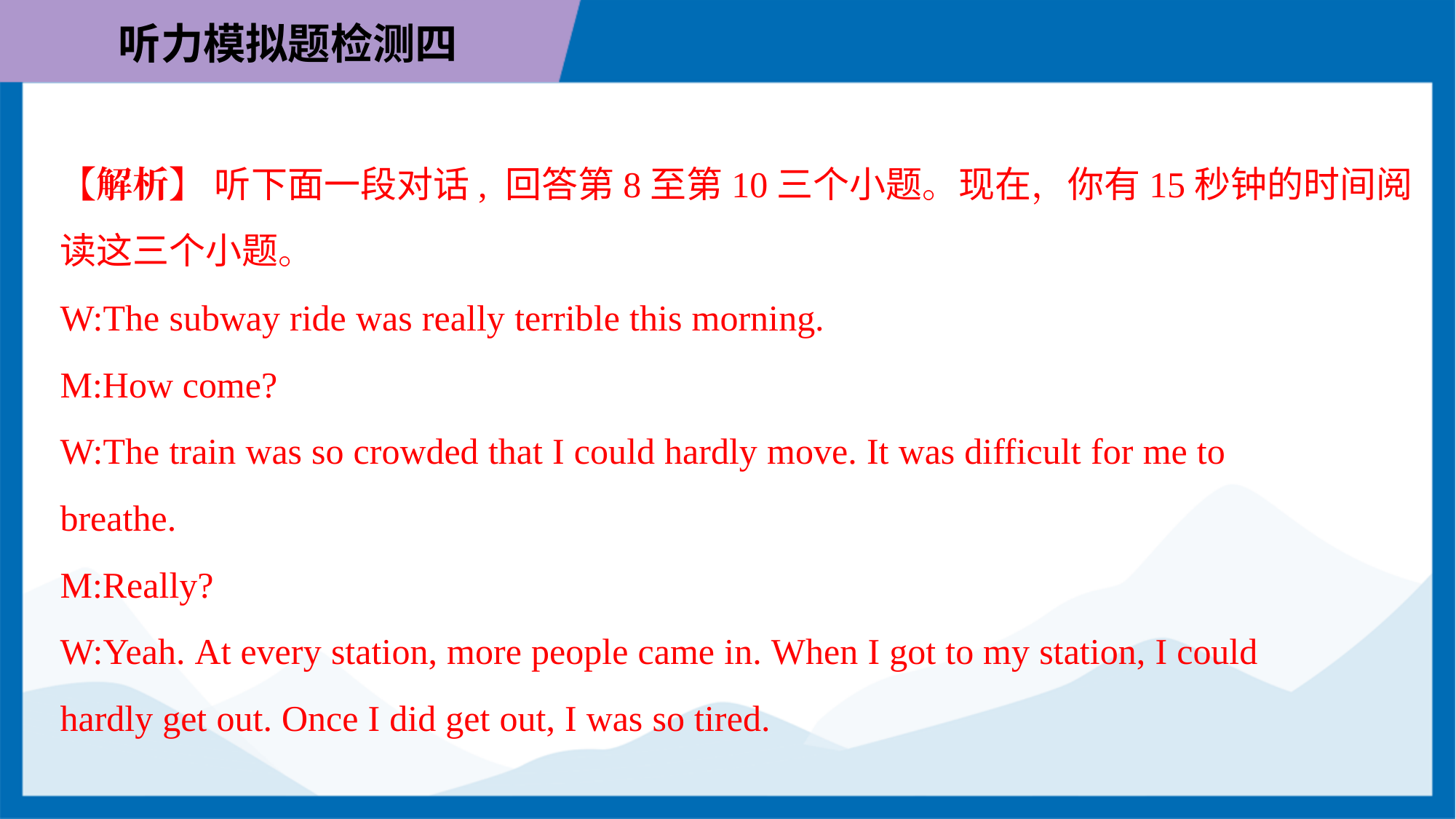

【解析】 听下面一段对话, 回答第8至第10三个小题。现在，你有15秒钟的时间阅
读这三个小题。
W:The subway ride was really terrible this morning.
M:How come?
W:The train was so crowded that I could hardly move. It was difficult for me to
breathe.
M:Really?
W:Yeah. At every station, more people came in. When I got to my station, I could
hardly get out. Once I did get out, I was so tired.